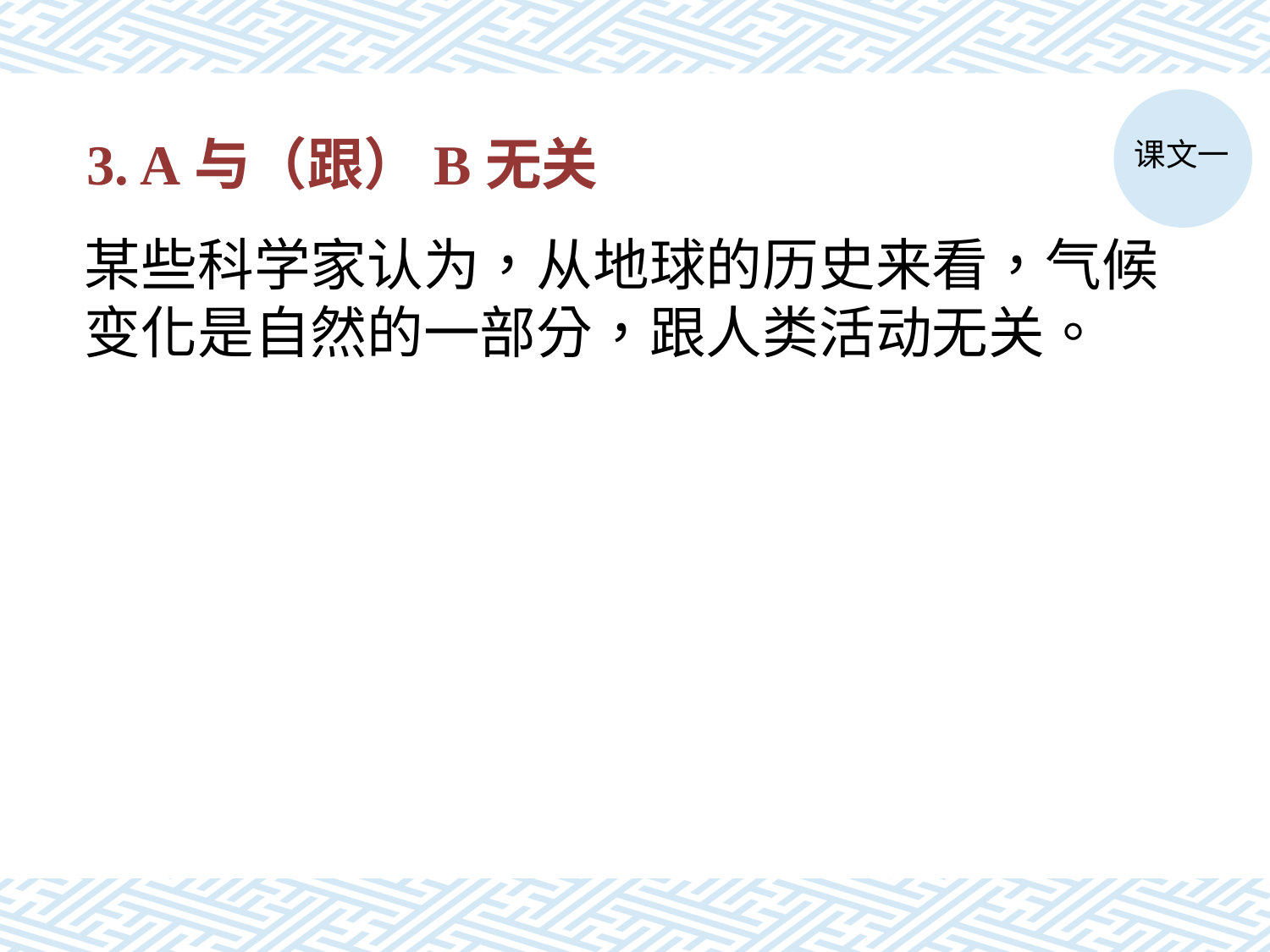

课文一
# 3. A与（跟）B无关
某些科学家认为，从地球的历史来看，气候变化是自然的一部分，跟人类活动无关。